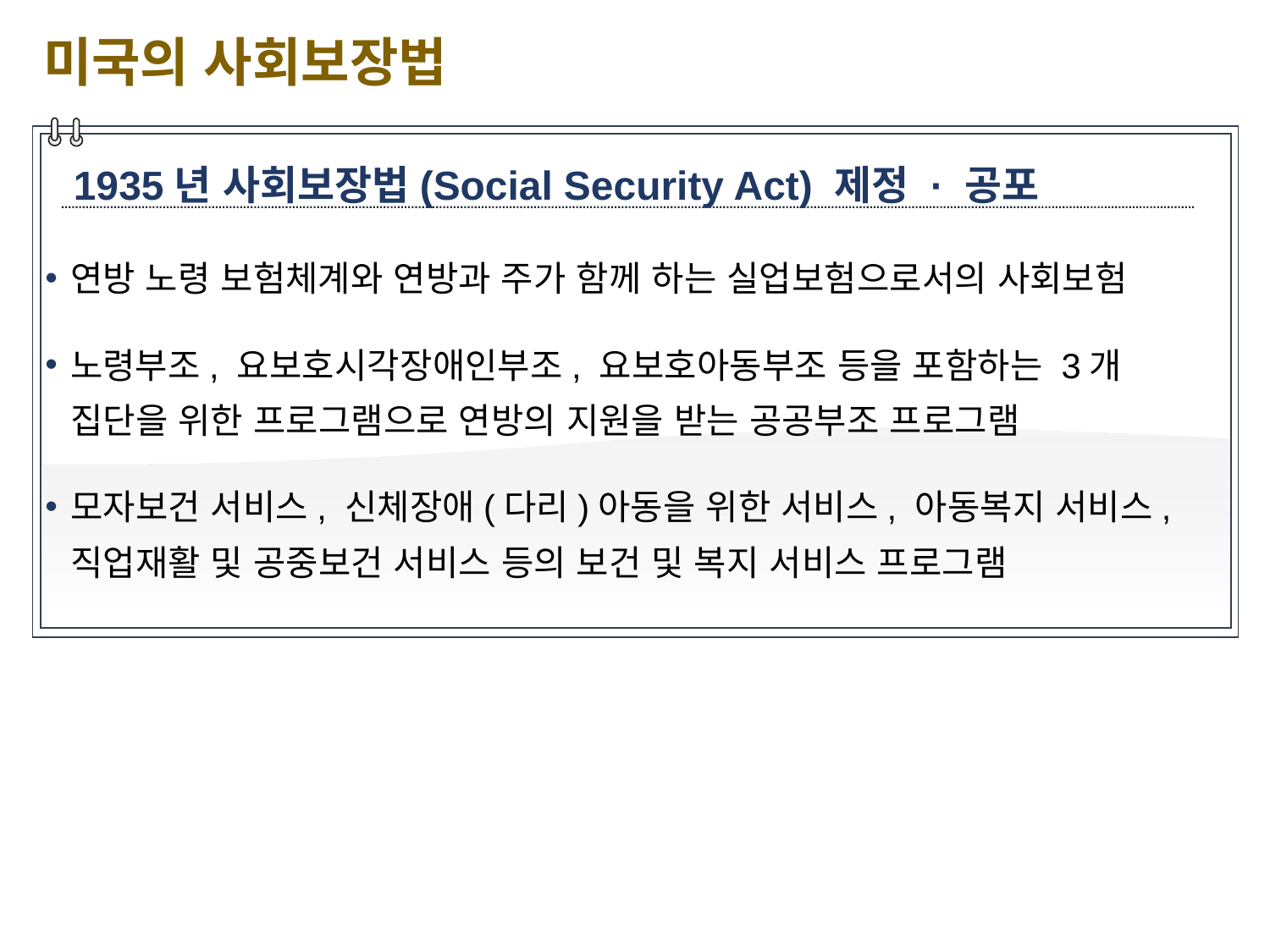

미국의 사회보장법

1935년 사회보장법(Social Security Act) 제정 · 공포

연방 노령 보험체계와 연방과 주가 함께 하는 실업보험으로서의 사회보험
노령부조, 요보호시각장애인부조, 요보호아동부조 등을 포함하는 3개     집단을 위한 프로그램으로 연방의 지원을 받는 공공부조 프로그램
모자보건 서비스, 신체장애(다리)아동을 위한 서비스, 아동복지 서비스,   직업재활 및 공중보건 서비스 등의 보건 및 복지 서비스 프로그램